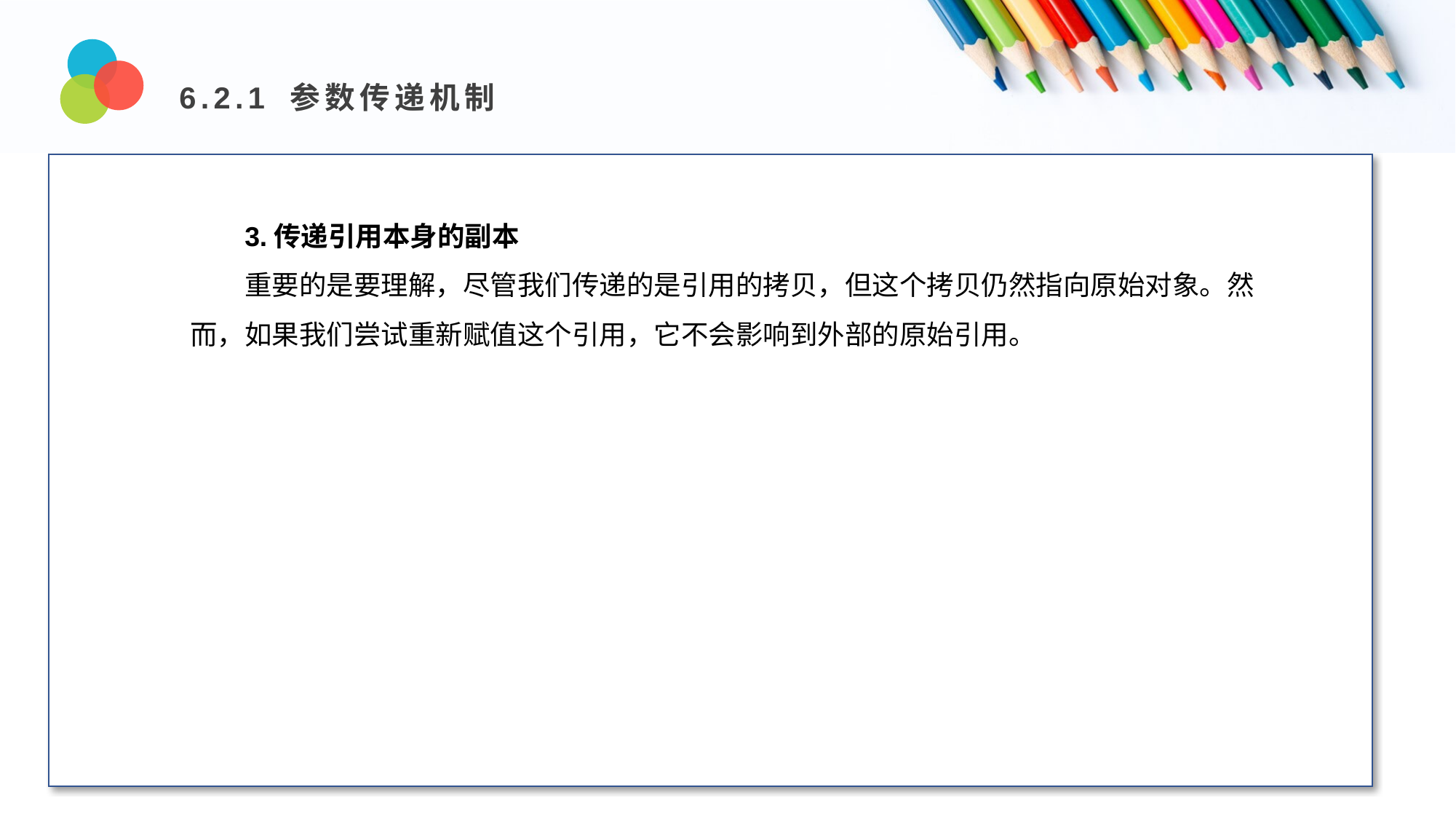

6.2.1 参数传递机制
Design and Production
3.传递引用本身的副本
重要的是要理解，尽管我们传递的是引用的拷贝，但这个拷贝仍然指向原始对象。然而，如果我们尝试重新赋值这个引用，它不会影响到外部的原始引用。